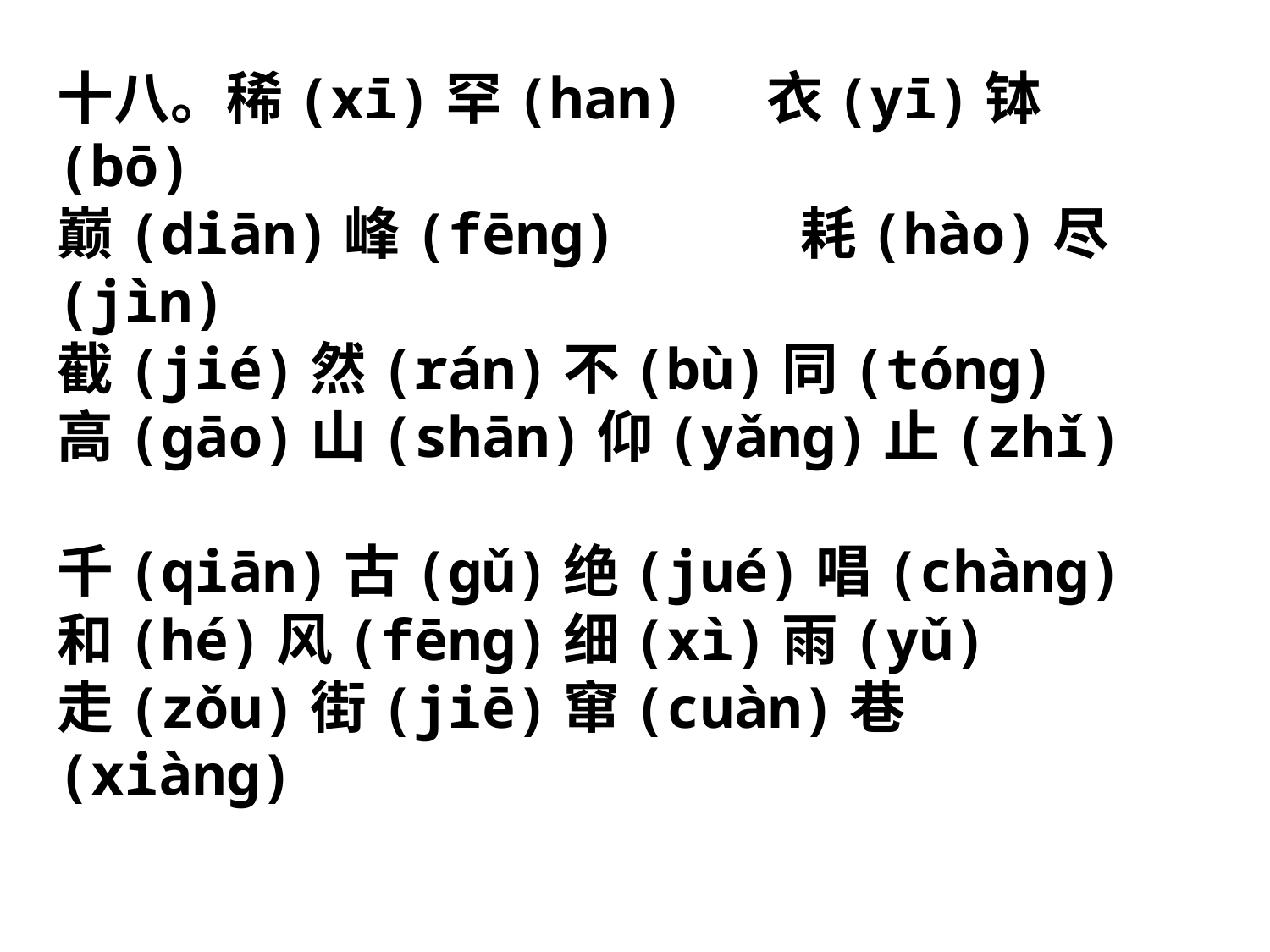

十八。稀(xī)罕(han)  衣(yī)钵(bō)
巅(diān)峰(fēng)     耗(hào)尽(jìn)
截(jié)然(rán)不(bù)同(tóng)
高(gāo)山(shān)仰(yǎng)止(zhǐ)
千(qiān)古(gǔ)绝(jué)唱(chàng)
和(hé)风(fēng)细(xì)雨(yǔ)
走(zǒu)街(jiē)窜(cuàn)巷(xiàng)